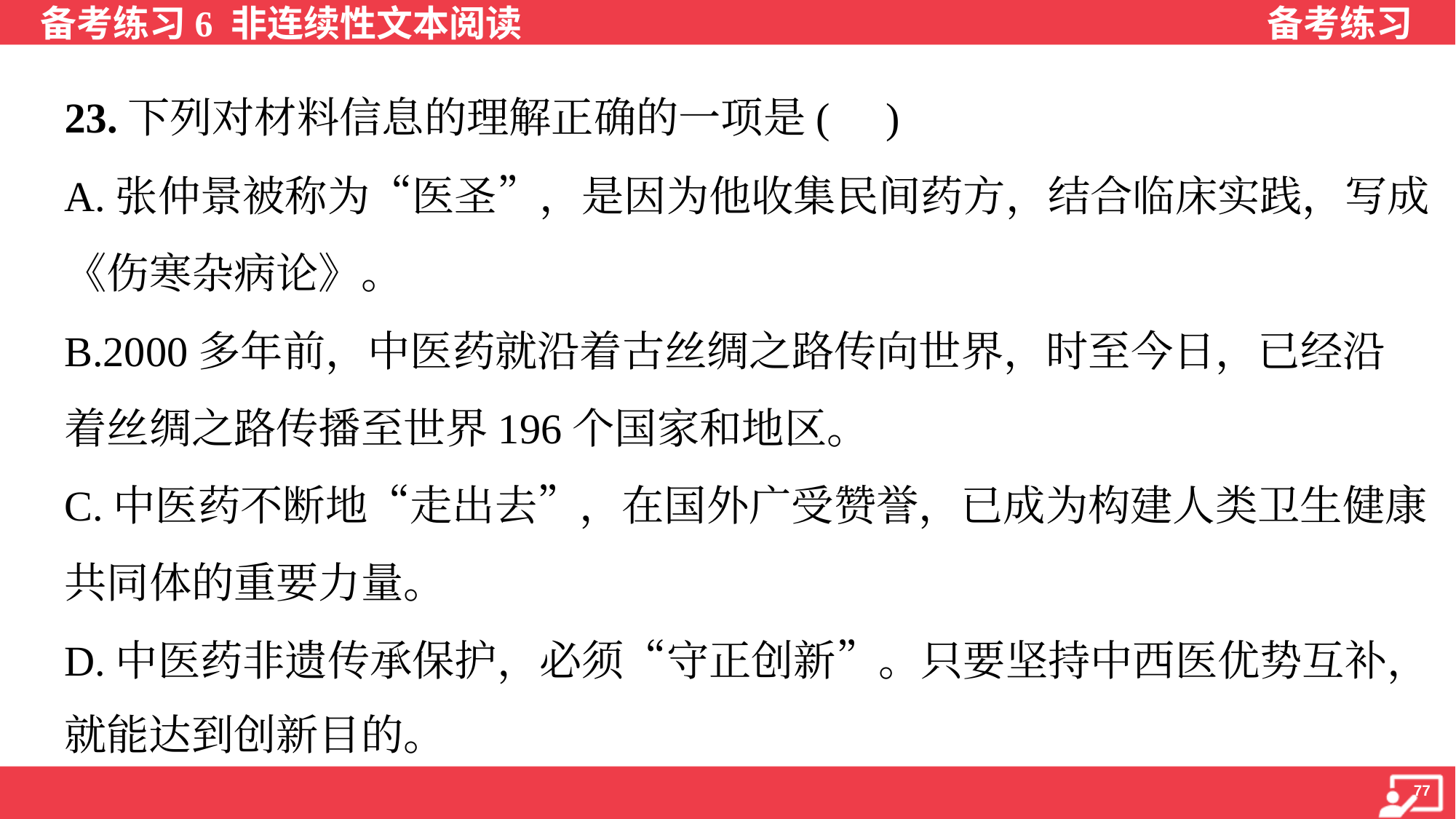

23.下列对材料信息的理解正确的一项是(     )
A.张仲景被称为“医圣”，是因为他收集民间药方，结合临床实践，写成
《伤寒杂病论》。
B.2000多年前，中医药就沿着古丝绸之路传向世界，时至今日，已经沿
着丝绸之路传播至世界196个国家和地区。
C.中医药不断地“走出去”，在国外广受赞誉，已成为构建人类卫生健康
共同体的重要力量。
D.中医药非遗传承保护，必须“守正创新”。只要坚持中西医优势互补，
就能达到创新目的。